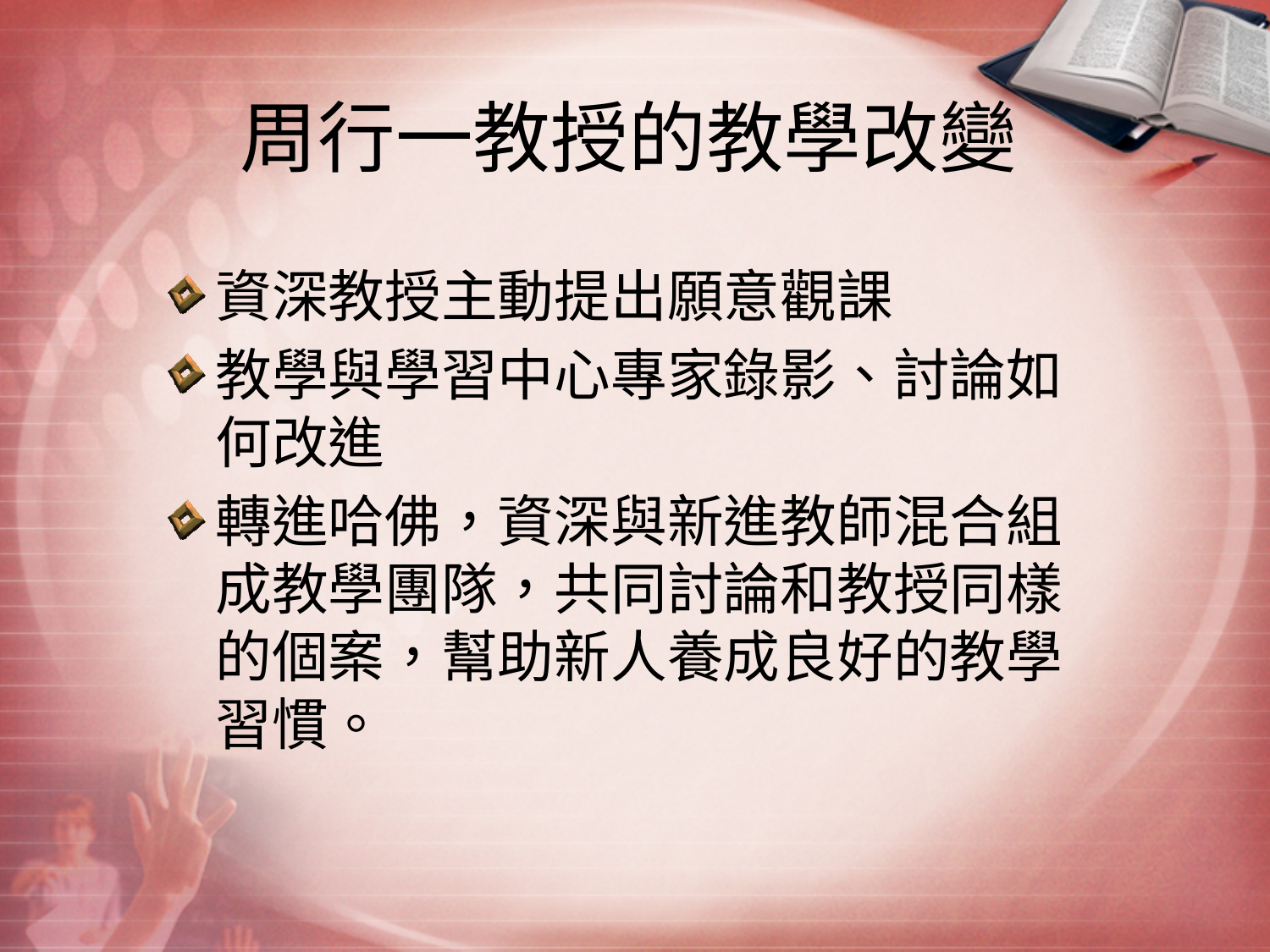

# 周行一教授的教學改變
資深教授主動提出願意觀課
教學與學習中心專家錄影、討論如何改進
轉進哈佛，資深與新進教師混合組成教學團隊，共同討論和教授同樣的個案，幫助新人養成良好的教學習慣。